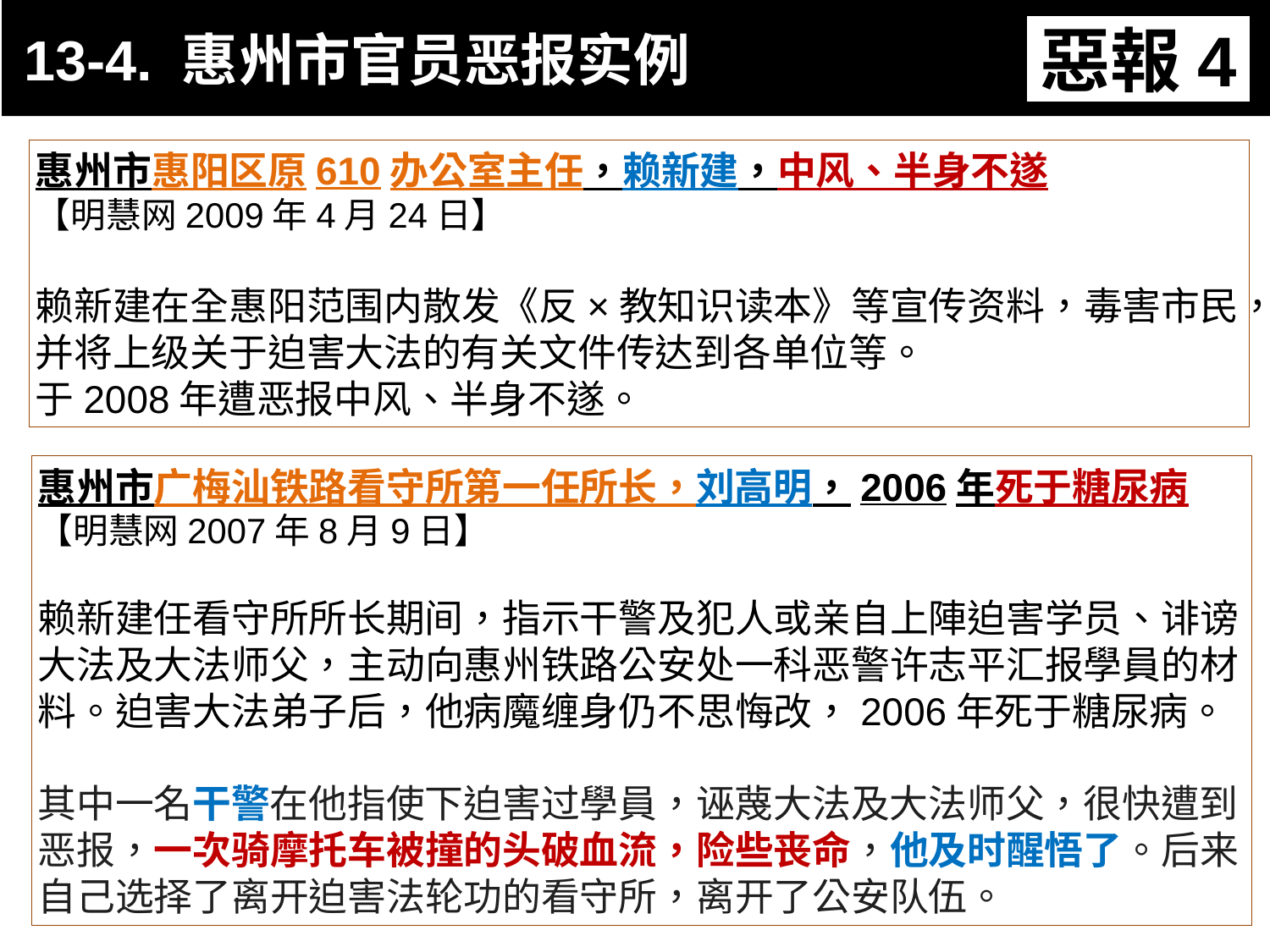

13-4. 惠州市官员恶报实例
惡報4

11-3. XX市官員惡報實例
惠州市惠阳区原610办公室主任，赖新建，中风、半身不遂
【明慧网2009年4月24日】

赖新建在全惠阳范围内散发《反×教知识读本》等宣传资料，毒害市民，并将上级关于迫害大法的有关文件传达到各单位等。
于2008年遭恶报中风、半身不遂。
惠州市广梅汕铁路看守所第一任所长，刘高明，2006年死于糖尿病
【明慧网2007年8月9日】

赖新建任看守所所长期间，指示干警及犯人或亲自上陣迫害学员、诽谤大法及大法师父，主动向惠州铁路公安处一科恶警许志平汇报學員的材料。迫害大法弟子后，他病魔缠身仍不思悔改，2006年死于糖尿病。

其中一名干警在他指使下迫害过學員，诬蔑大法及大法师父，很快遭到恶报，一次骑摩托车被撞的头破血流，险些丧命，他及时醒悟了。后来自己选择了离开迫害法轮功的看守所，离开了公安队伍。